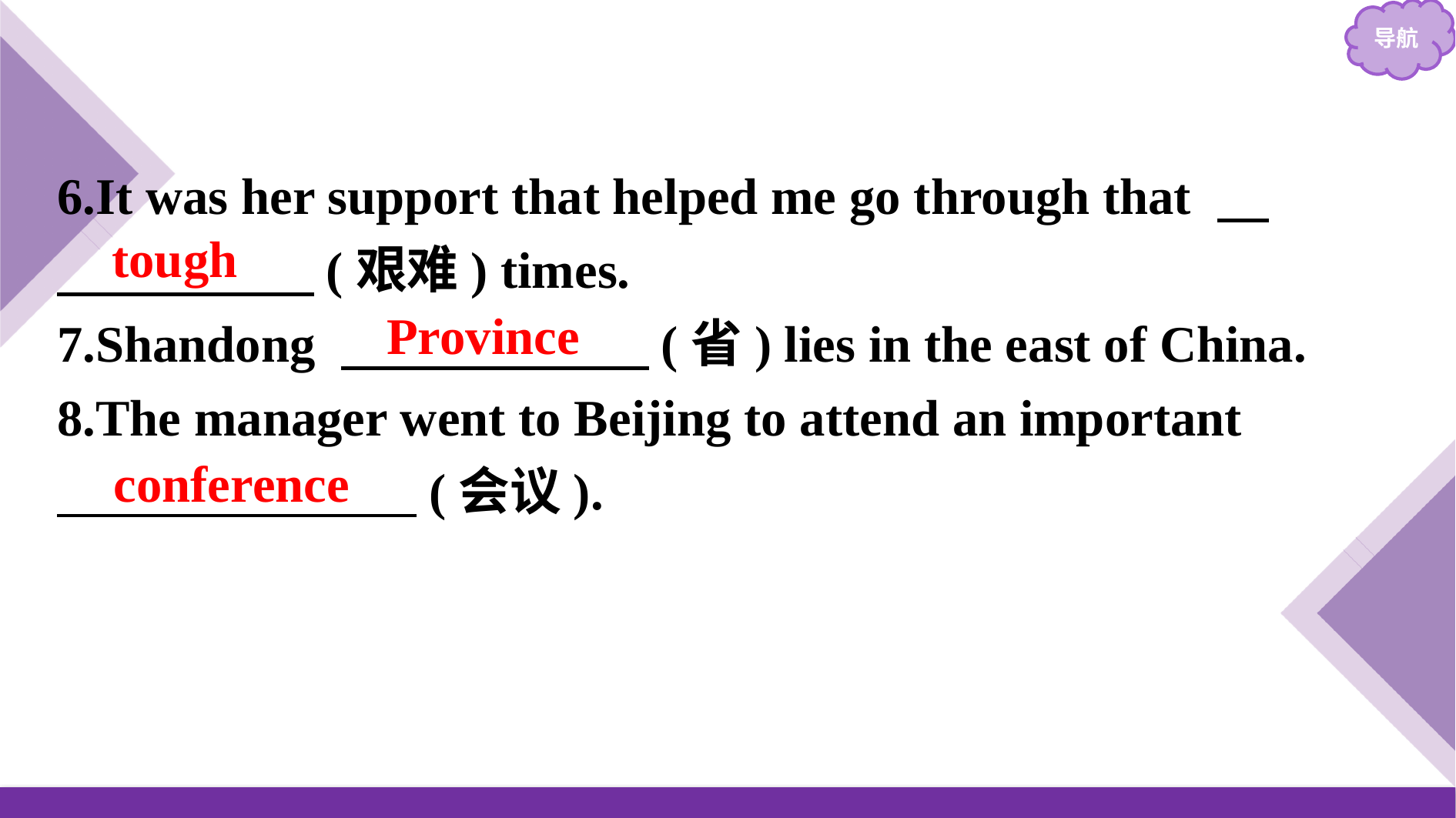

6.It was her support that helped me go through that
　　　　　(艰难) times.
7.Shandong 　　　　　　(省) lies in the east of China.
8.The manager went to Beijing to attend an important
　　　　　　　(会议).
tough
Province
conference